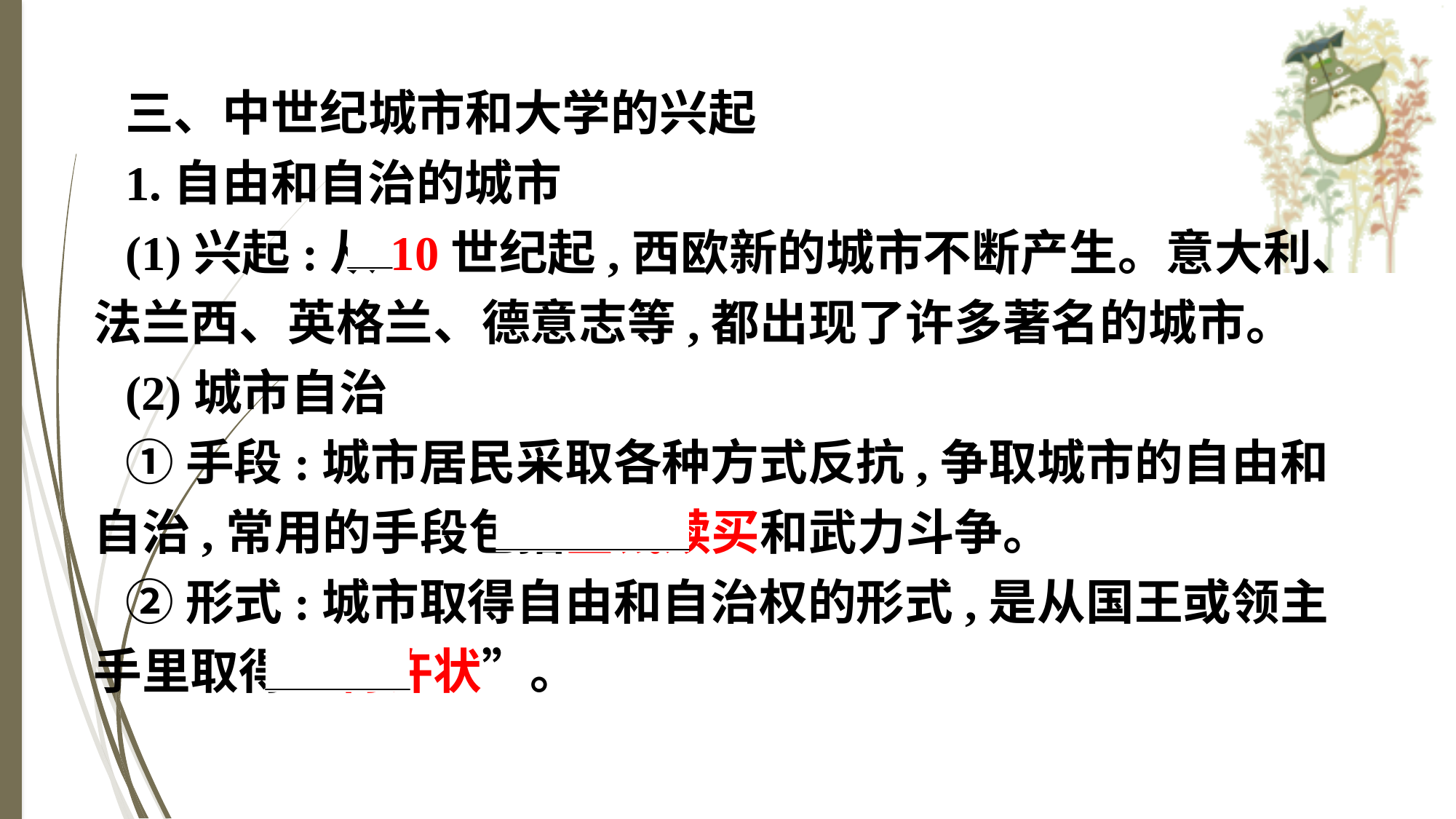

三、中世纪城市和大学的兴起
1.自由和自治的城市
(1)兴起:从10世纪起,西欧新的城市不断产生。意大利、法兰西、英格兰、德意志等,都出现了许多著名的城市。
(2)城市自治
①手段:城市居民采取各种方式反抗,争取城市的自由和自治,常用的手段包括金钱赎买和武力斗争。
②形式:城市取得自由和自治权的形式,是从国王或领主手里取得“特许状”。